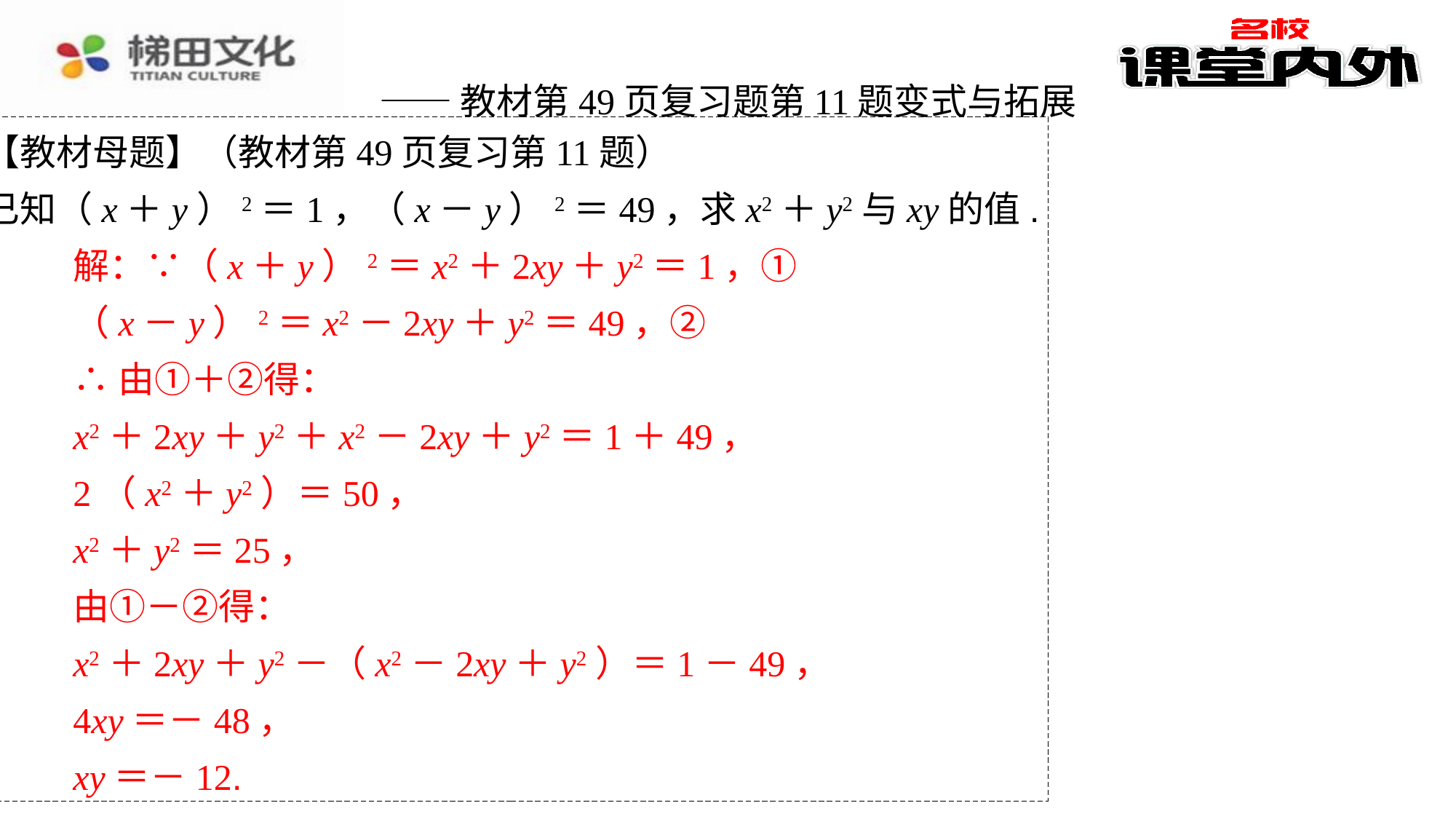

——教材第49页复习题第11题变式与拓展
【教材母题】（教材第49页复习第11题）
已知（x＋y）2＝1，（x－y）2＝49，求x2＋y2与xy的值.
解：∵（x＋y）2＝x2＋2xy＋y2＝1，①
（x－y）2＝x2－2xy＋y2＝49，②
∴由①＋②得：
x2＋2xy＋y2＋x2－2xy＋y2＝1＋49，
2（x2＋y2）＝50，
x2＋y2＝25，
由①－②得：
x2＋2xy＋y2－（x2－2xy＋y2）＝1－49，
4xy＝－48，
xy＝－12.
解：∵（x＋y）2＝x2＋2xy＋y2＝1，①
（x－y）2＝x2－2xy＋y2＝49，②
∴由①＋②得：
x2＋2xy＋y2＋x2－2xy＋y2＝1＋49，
2（x2＋y2）＝50，
x2＋y2＝25，
由①－②得：
x2＋2xy＋y2－（x2－2xy＋y2）＝1－49，
4xy＝－48，
xy＝－12.